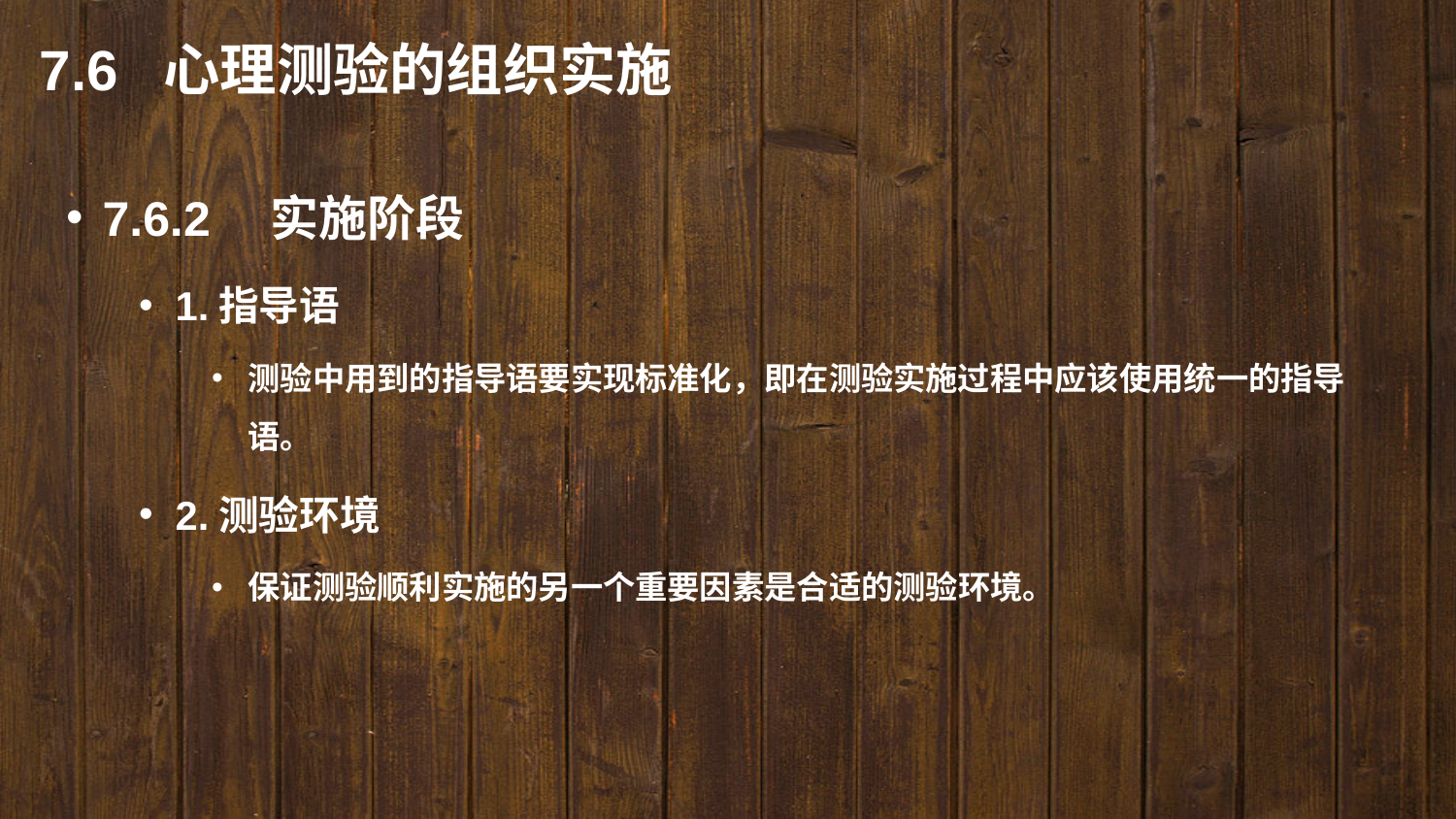

7.6  心理测验的组织实施
7.6.2　实施阶段
1.指导语
测验中用到的指导语要实现标准化，即在测验实施过程中应该使用统一的指导语。
2.测验环境
保证测验顺利实施的另一个重要因素是合适的测验环境。